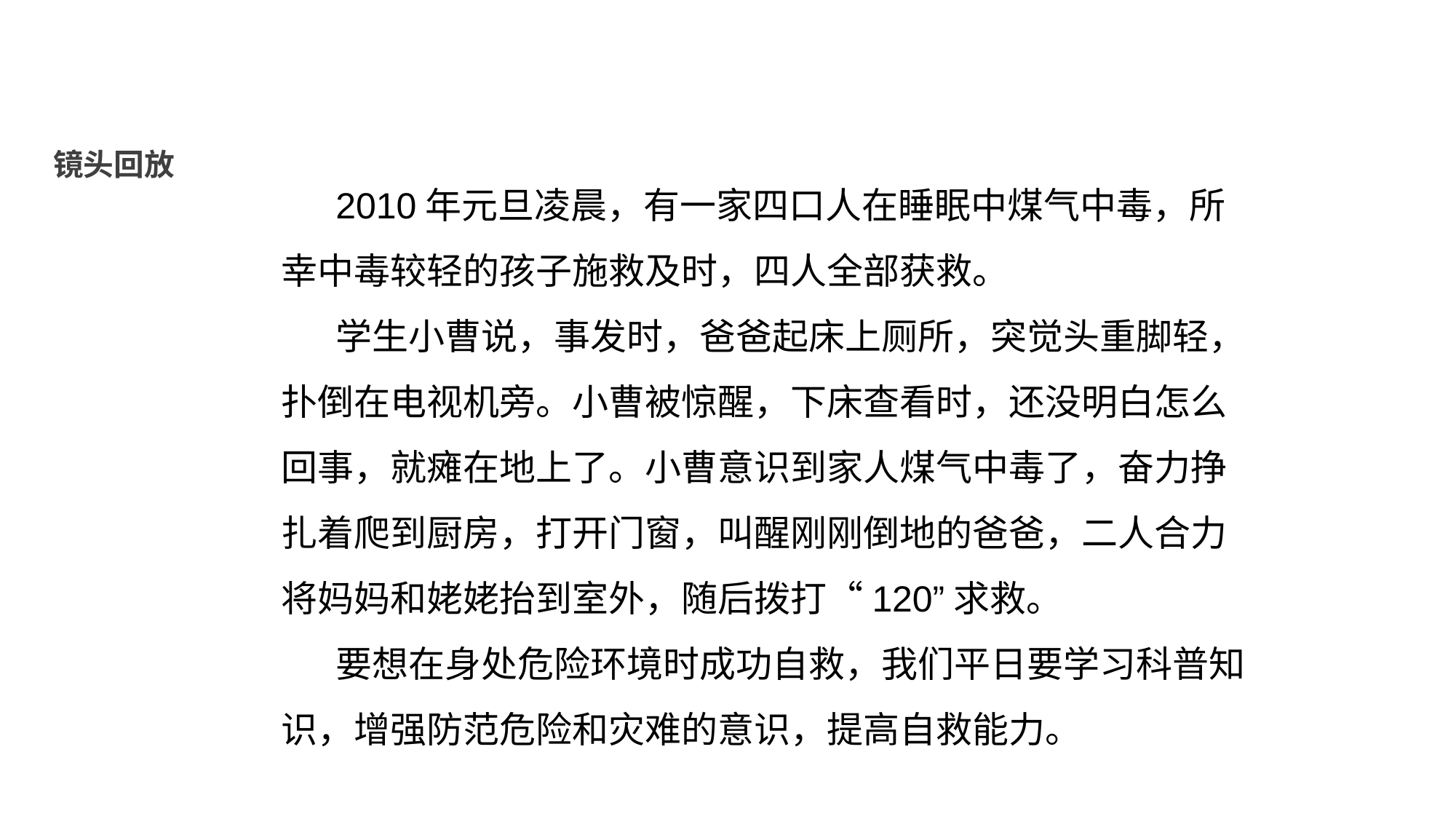

镜头回放
2010年元旦凌晨，有一家四口人在睡眠中煤气中毒，所幸中毒较轻的孩子施救及时，四人全部获救。
学生小曹说，事发时，爸爸起床上厕所，突觉头重脚轻，扑倒在电视机旁。小曹被惊醒，下床查看时，还没明白怎么回事，就瘫在地上了。小曹意识到家人煤气中毒了，奋力挣扎着爬到厨房，打开门窗，叫醒刚刚倒地的爸爸，二人合力将妈妈和姥姥抬到室外，随后拨打“120”求救。
要想在身处危险环境时成功自救，我们平日要学习科普知识，增强防范危险和灾难的意识，提高自救能力。